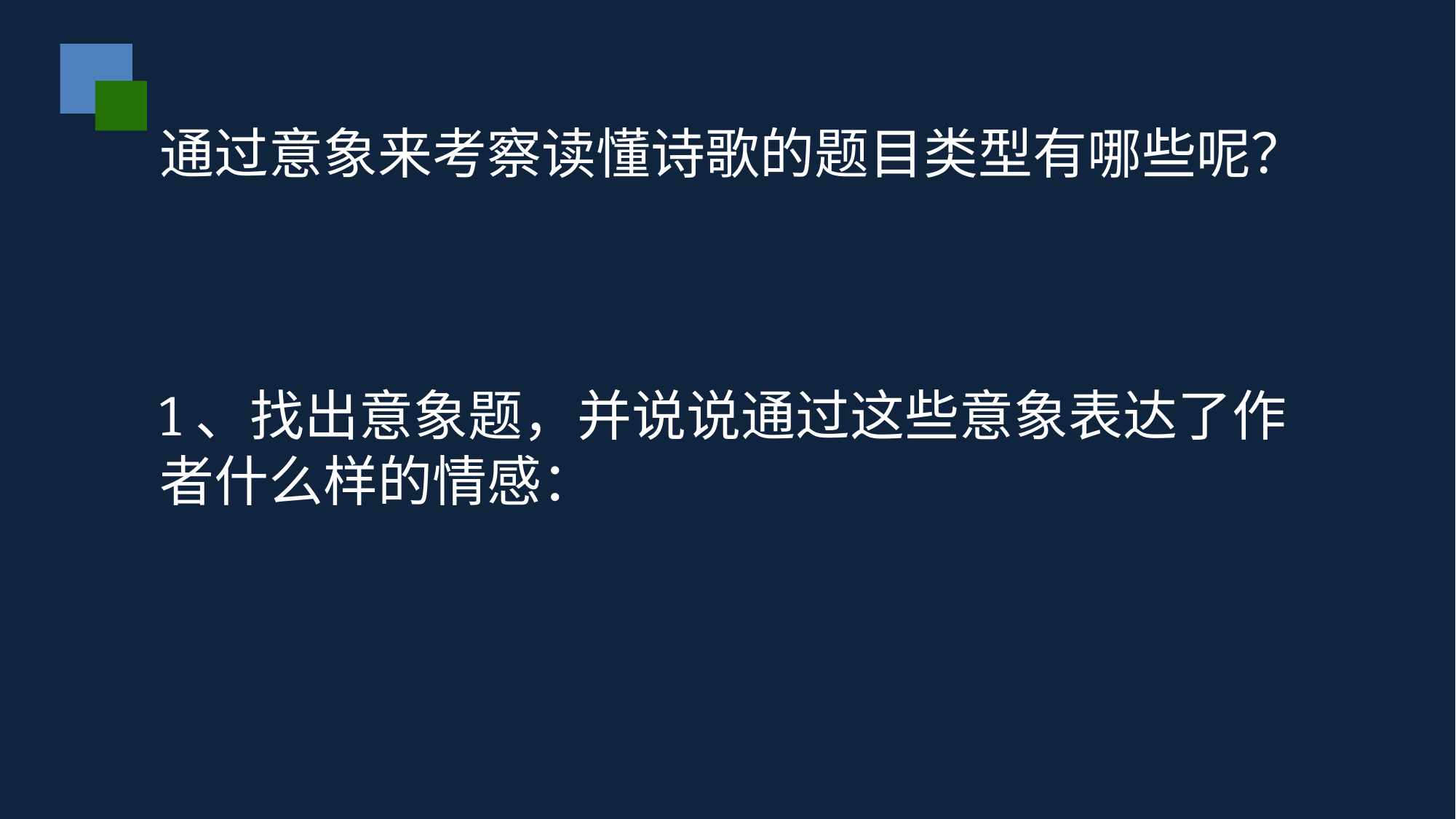

通过意象来考察读懂诗歌的题目类型有哪些呢？

1、找出意象题，并说说通过这些意象表达了作者什么样的情感：